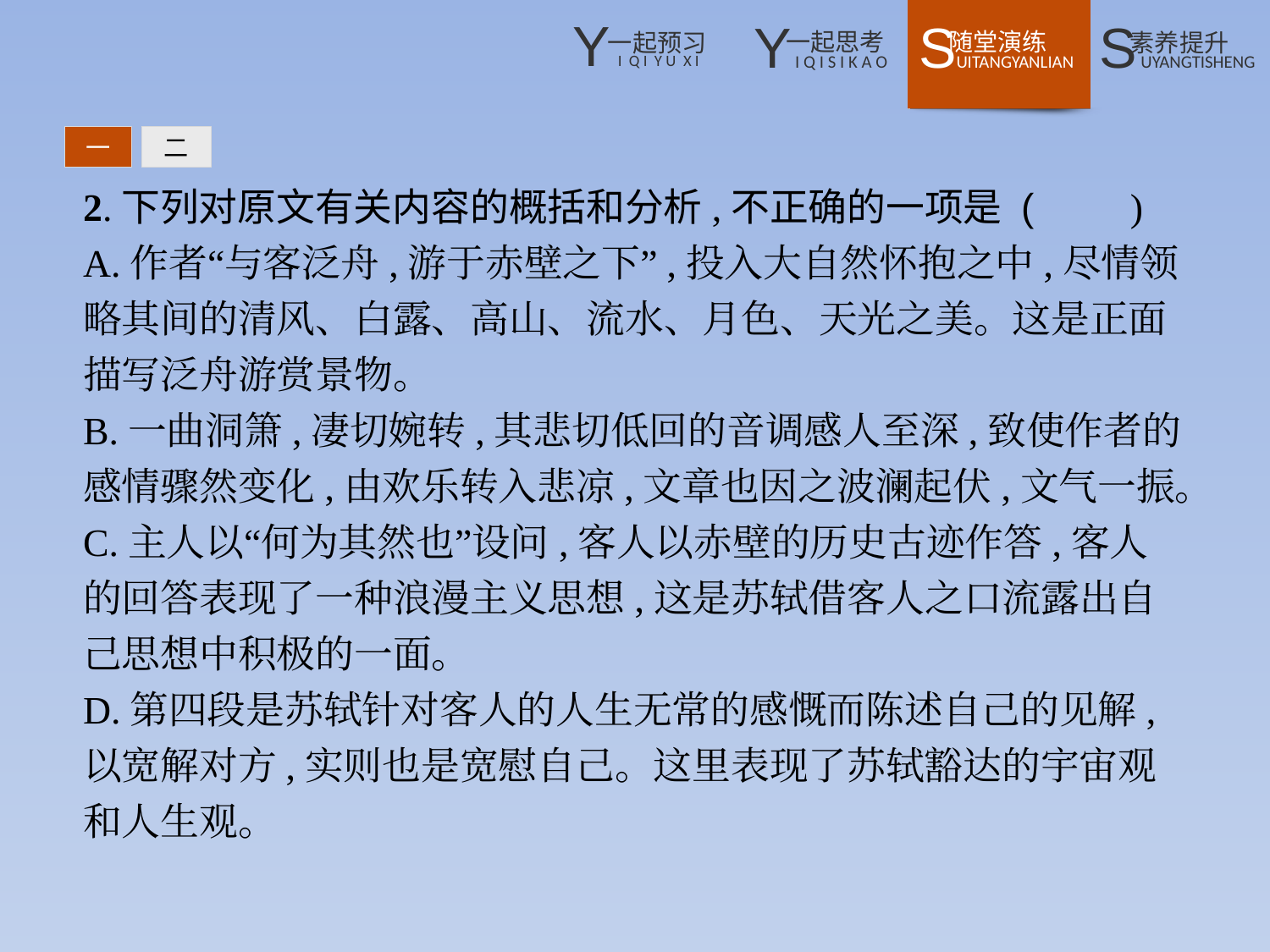

一
二
2.下列对原文有关内容的概括和分析,不正确的一项是 (　　)
A.作者“与客泛舟,游于赤壁之下”,投入大自然怀抱之中,尽情领略其间的清风、白露、高山、流水、月色、天光之美。这是正面描写泛舟游赏景物。
B.一曲洞箫,凄切婉转,其悲切低回的音调感人至深,致使作者的感情骤然变化,由欢乐转入悲凉,文章也因之波澜起伏,文气一振。
C.主人以“何为其然也”设问,客人以赤壁的历史古迹作答,客人的回答表现了一种浪漫主义思想,这是苏轼借客人之口流露出自己思想中积极的一面。
D.第四段是苏轼针对客人的人生无常的感慨而陈述自己的见解,以宽解对方,实则也是宽慰自己。这里表现了苏轼豁达的宇宙观和人生观。